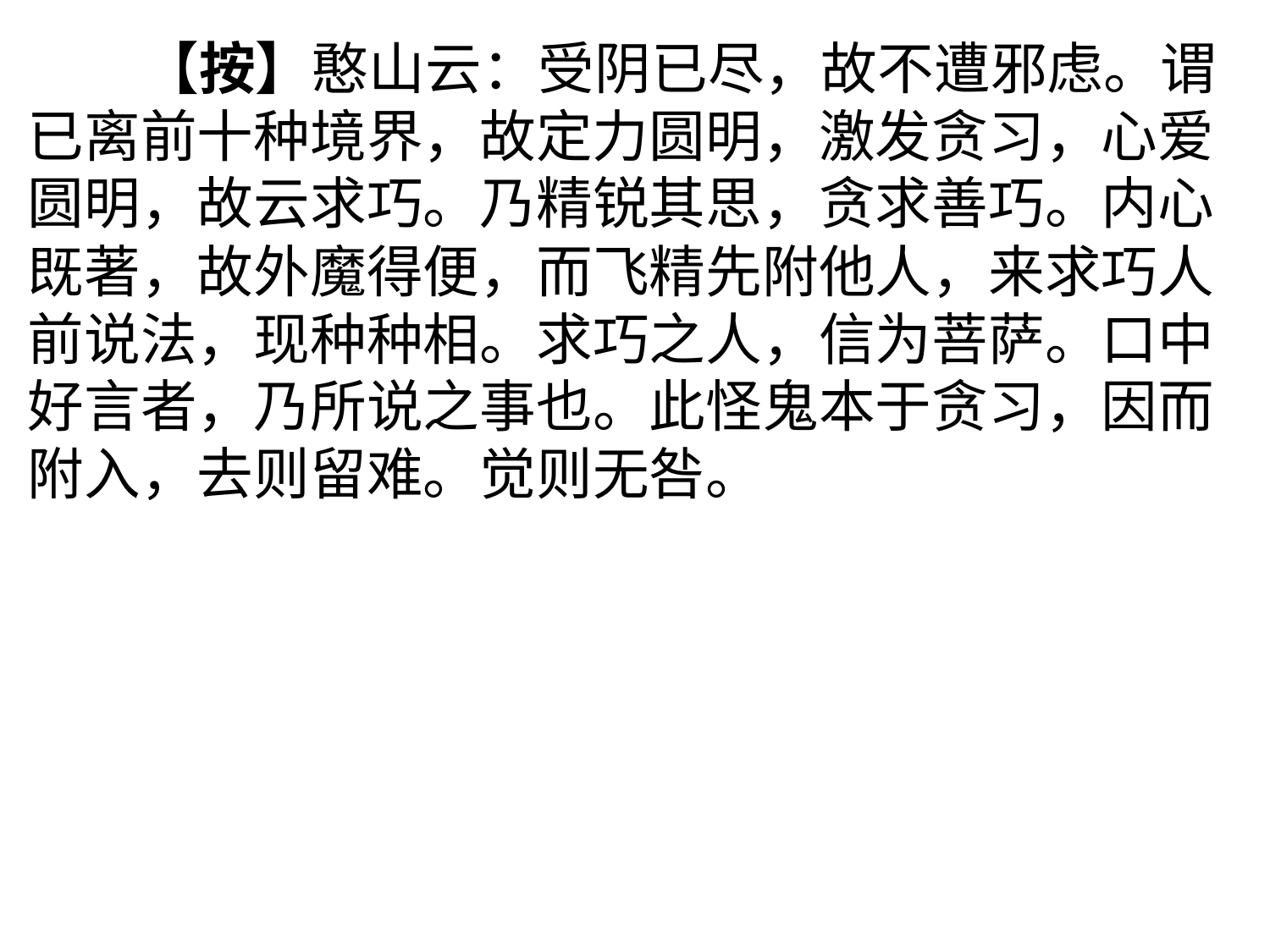

【按】憨山云：受阴已尽，故不遭邪虑。谓已离前十种境界，故定力圆明，激发贪习，心爱圆明，故云求巧。乃精锐其思，贪求善巧。内心既著，故外魔得便，而飞精先附他人，来求巧人前说法，现种种相。求巧之人，信为菩萨。口中好言者，乃所说之事也。此怪鬼本于贪习，因而附入，去则留难。觉则无咎。